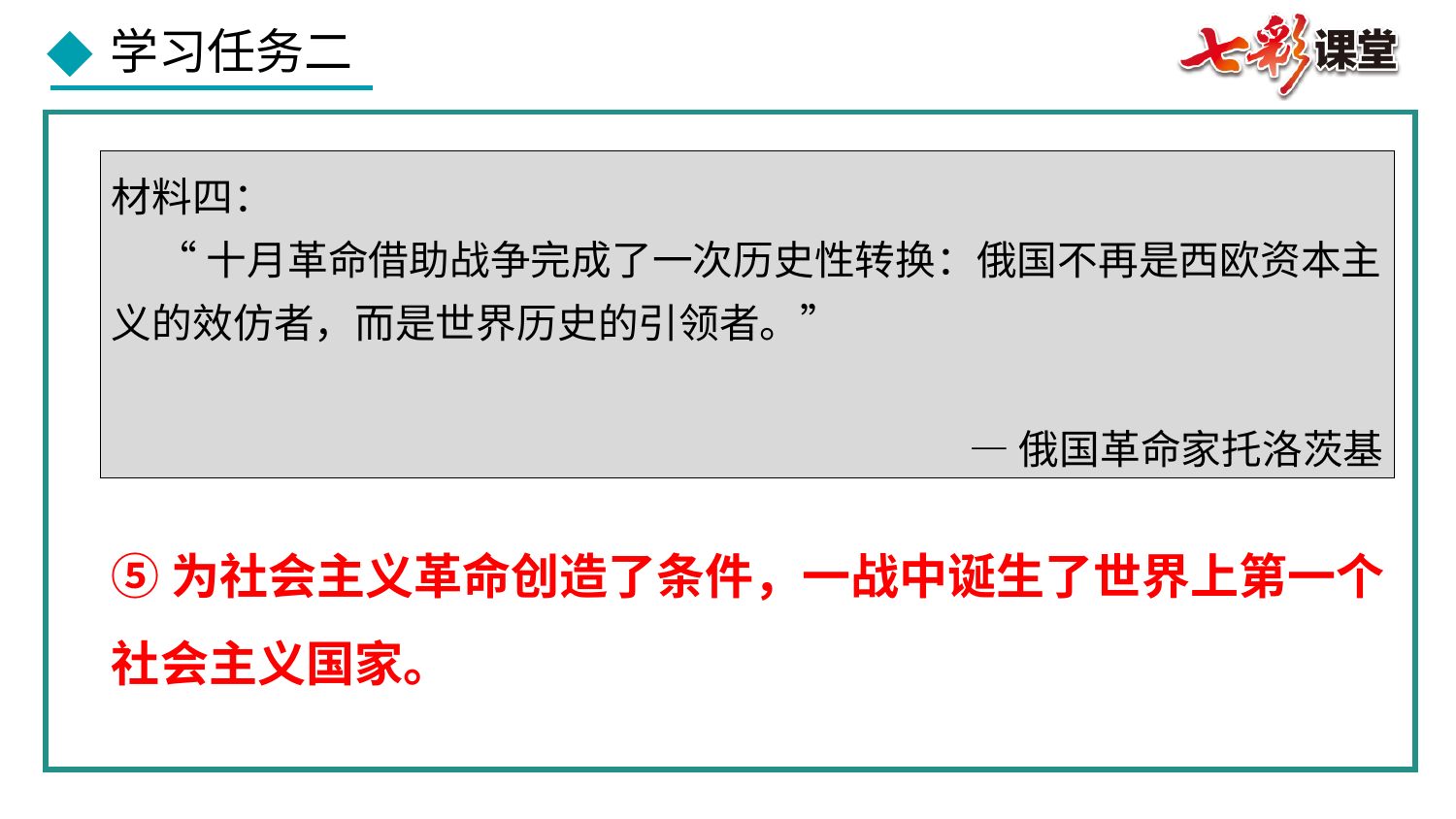

材料四：
     “十月革命借助战争完成了一次历史性转换：俄国不再是西欧资本主义的效仿者，而是世界历史的引领者。”
—俄国革命家托洛茨基
⑤为社会主义革命创造了条件，一战中诞生了世界上第一个社会主义国家。